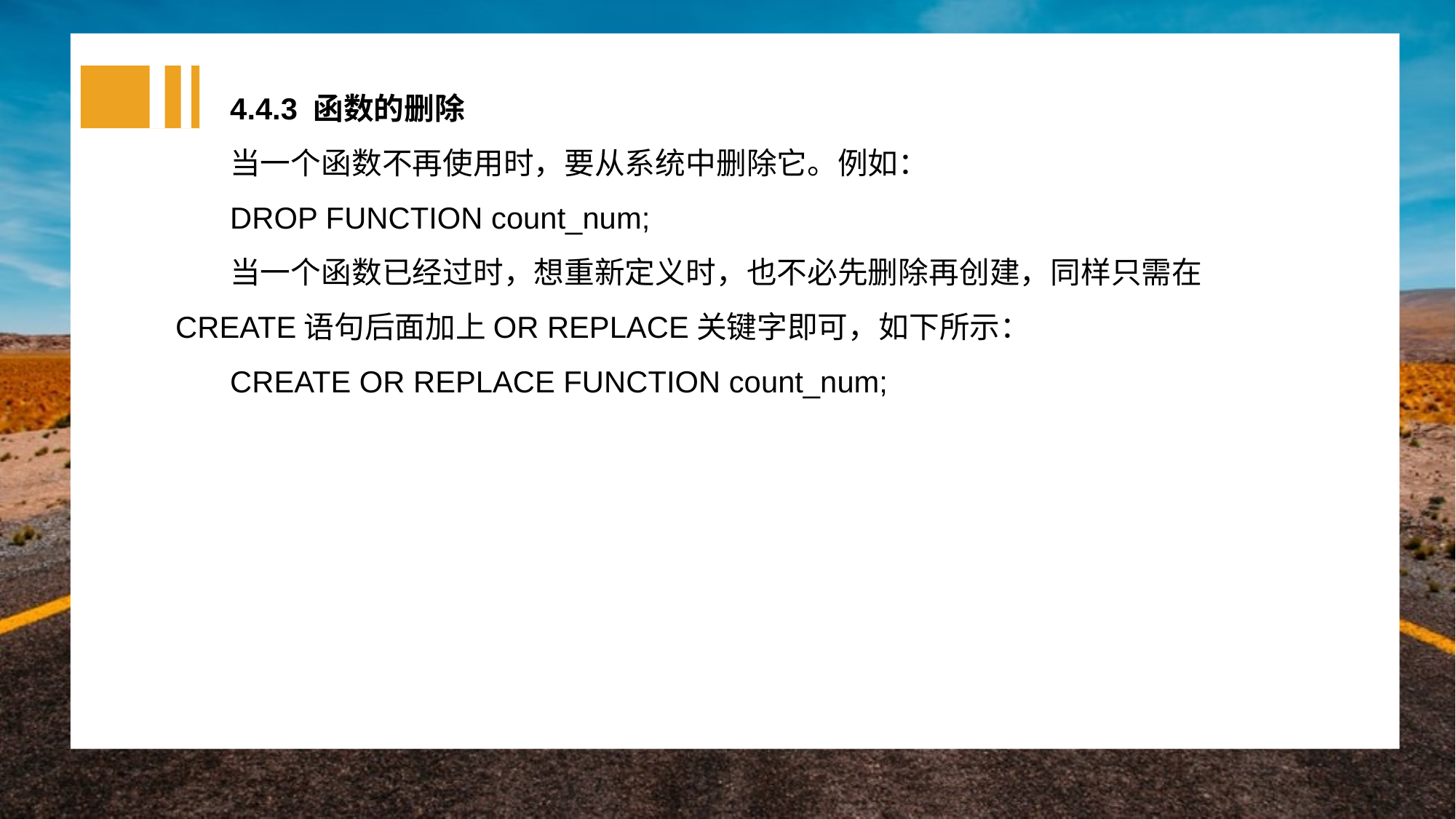

4.4.3 函数的删除
当一个函数不再使用时，要从系统中删除它。例如：
DROP FUNCTION count_num;
当一个函数已经过时，想重新定义时，也不必先删除再创建，同样只需在CREATE语句后面加上OR REPLACE关键字即可，如下所示：
CREATE OR REPLACE FUNCTION count_num;